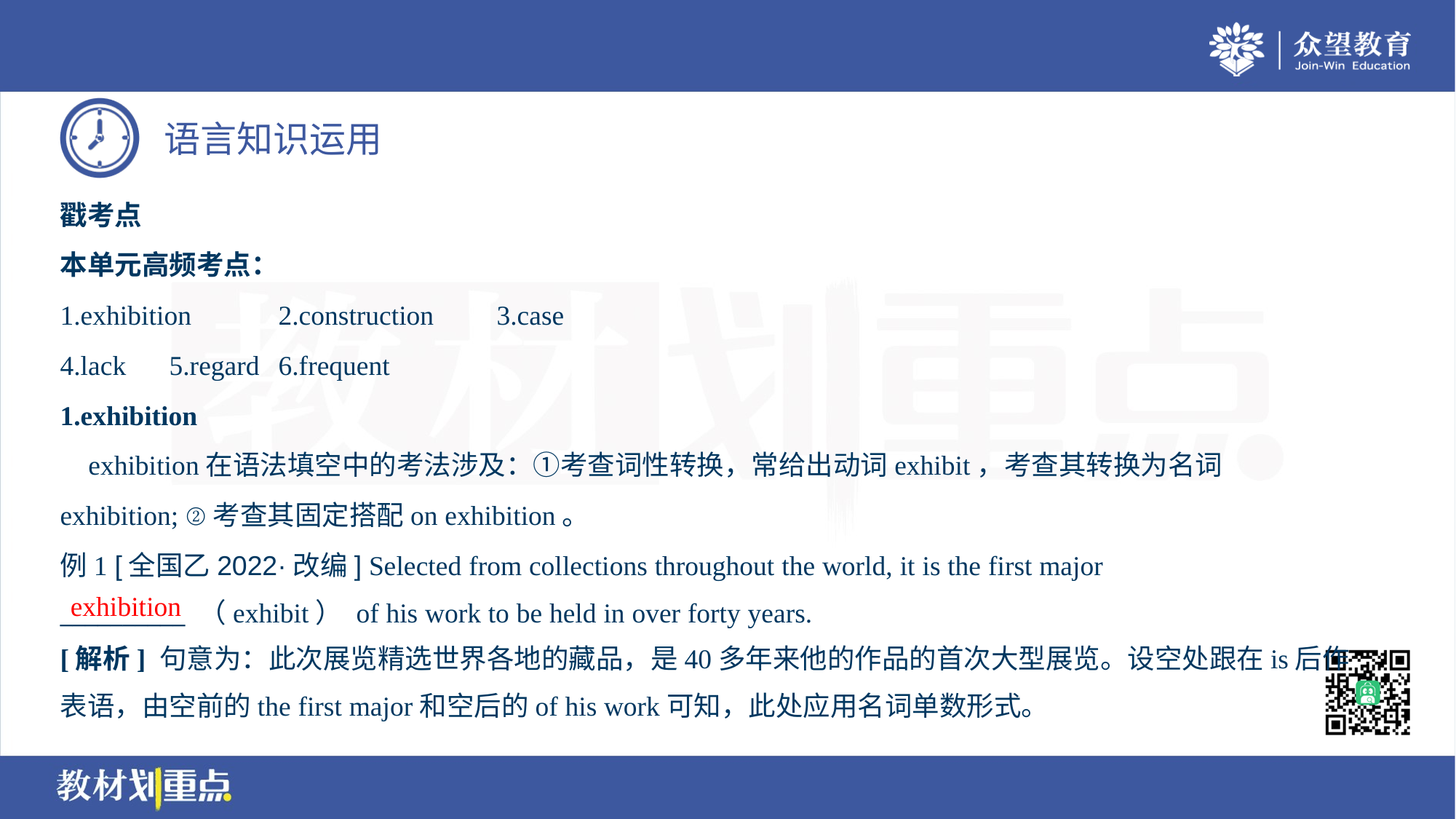

戳考点
本单元高频考点：
1.exhibition 	2.construction 	3.case
4.lack 	5.regard 	6.frequent
1.exhibition
    exhibition在语法填空中的考法涉及：①考查词性转换，常给出动词exhibit，考查其转换为名词
exhibition; ②考查其固定搭配on exhibition。
例1 [全国乙2022·改编] Selected from collections throughout the world, it is the first major
__________ （exhibit） of his work to be held in over forty years.
exhibition
[解析] 句意为：此次展览精选世界各地的藏品，是40多年来他的作品的首次大型展览。设空处跟在is后作
表语，由空前的the first major和空后的of his work可知，此处应用名词单数形式。